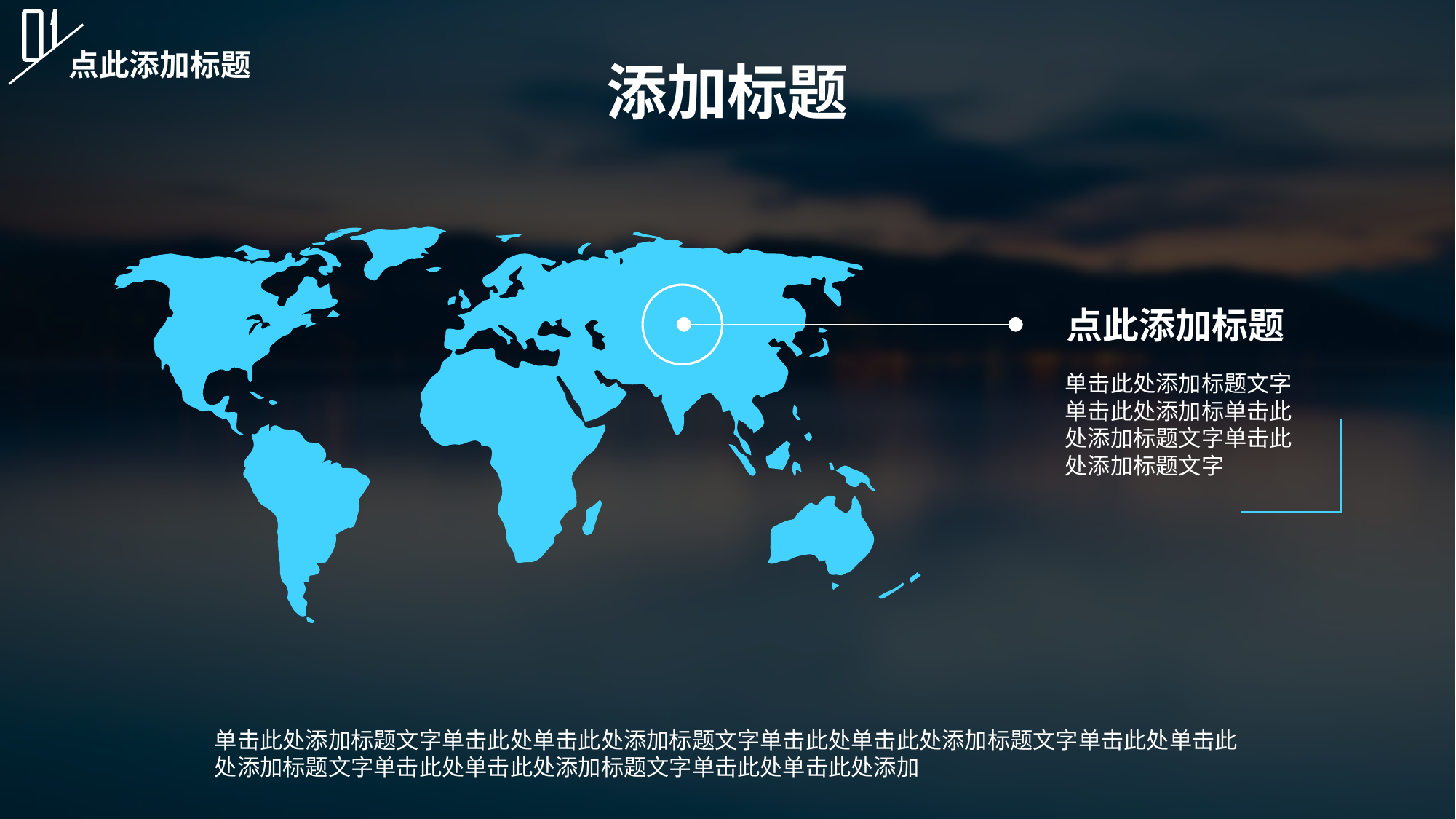

点此添加标题
添加标题

点此添加标题

单击此处添加标题文字单击此处添加标单击此处添加标题文字单击此处添加标题文字

单击此处添加标题文字单击此处单击此处添加标题文字单击此处单击此处添加标题文字单击此处单击此处添加标题文字单击此处单击此处添加标题文字单击此处单击此处添加